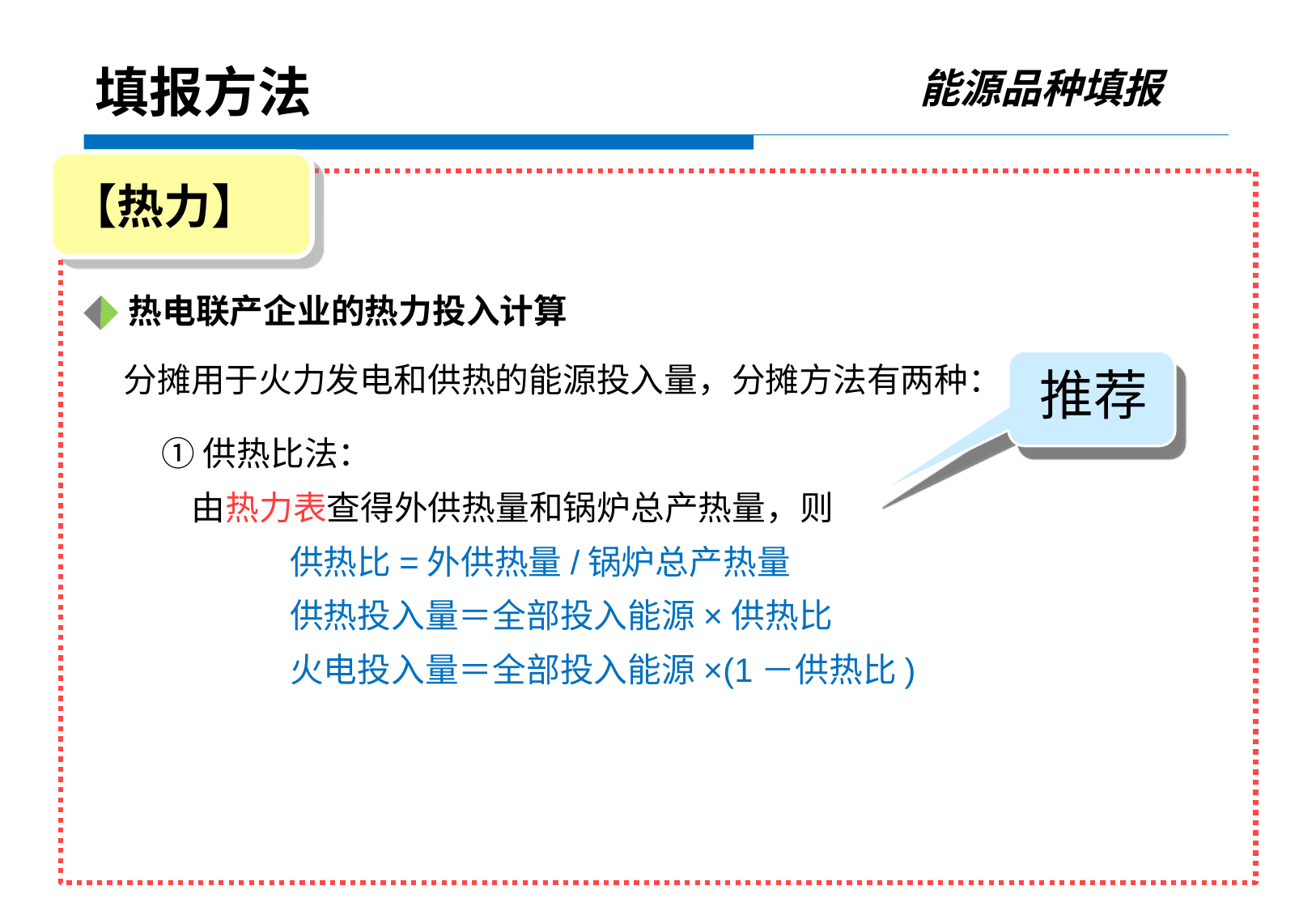

能源品种填报
填报方法

【热力】

  热电联产企业的热力投入计算
  分摊用于火力发电和供热的能源投入量，分摊方法有两种：
①供热比法：
   由热力表查得外供热量和锅炉总产热量，则
        供热比=外供热量/锅炉总产热量
        供热投入量＝全部投入能源×供热比
        火电投入量＝全部投入能源×(1－供热比)

推荐